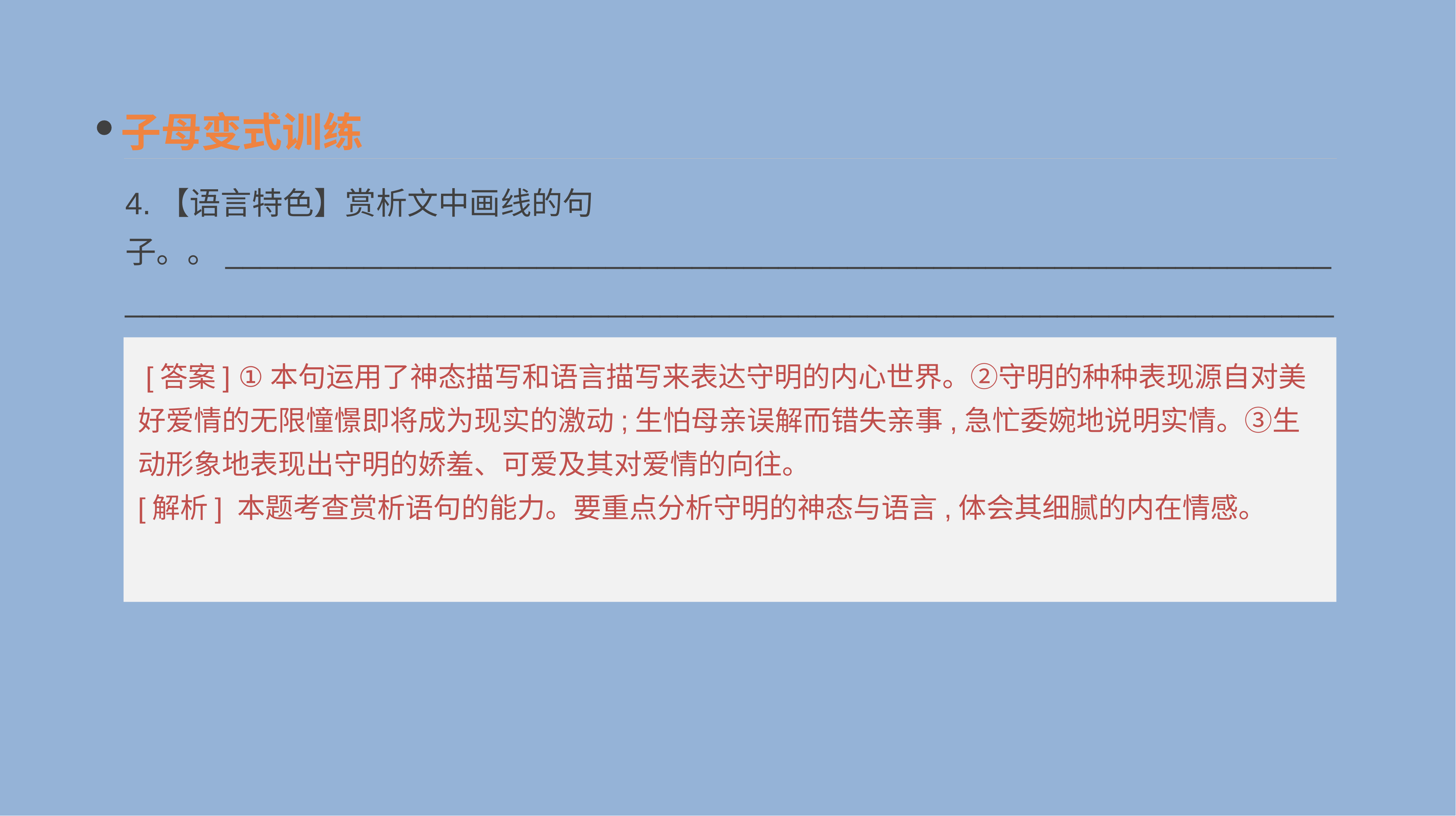

子母变式训练

4.【语言特色】赏析文中画线的句子。。____________________________________________________________________________________________________________________________________________________________________________

 [答案] ①本句运用了神态描写和语言描写来表达守明的内心世界。②守明的种种表现源自对美好爱情的无限憧憬即将成为现实的激动;生怕母亲误解而错失亲事,急忙委婉地说明实情。③生动形象地表现出守明的娇羞、可爱及其对爱情的向往。
[解析] 本题考查赏析语句的能力。要重点分析守明的神态与语言,体会其细腻的内在情感。